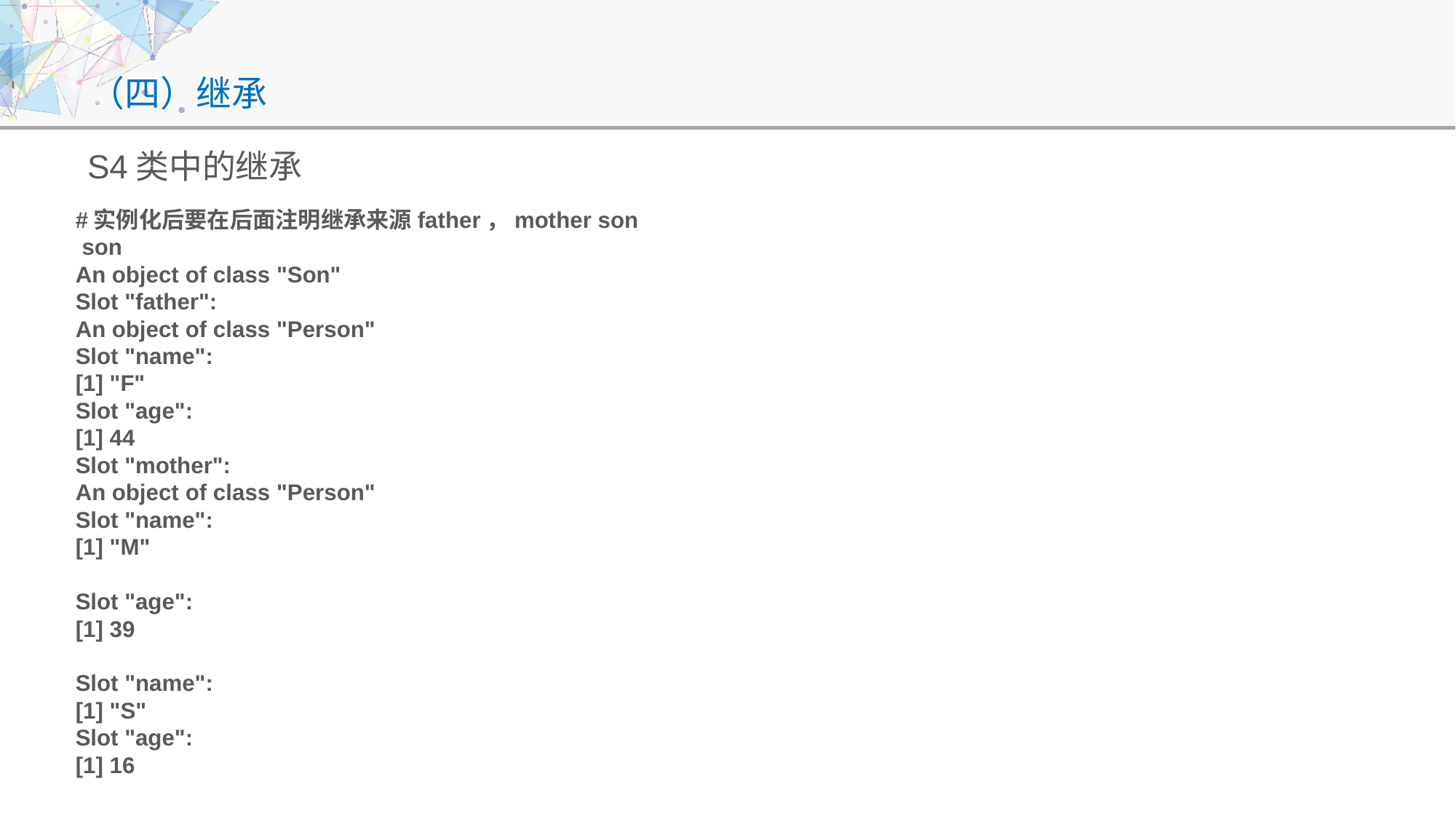

# （四）继承
S4类中的继承
#实例化后要在后面注明继承来源father，mother son
 son
An object of class "Son"
Slot "father":
An object of class "Person"
Slot "name":
[1] "F"
Slot "age":
[1] 44
Slot "mother":
An object of class "Person"
Slot "name":
[1] "M"

Slot "age":
[1] 39

Slot "name":
[1] "S"
Slot "age":
[1] 16